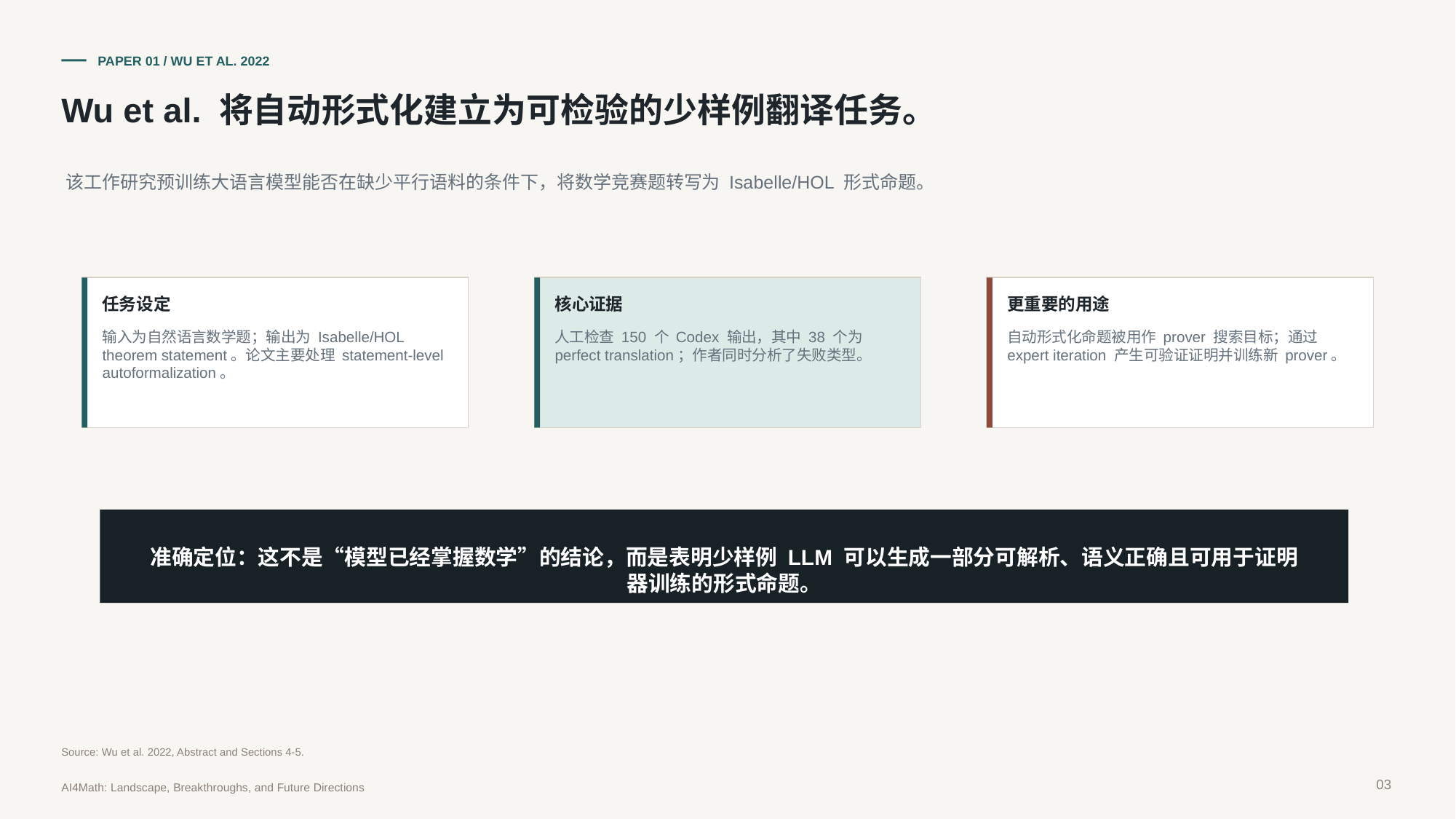

PAPER 01 / WU ET AL. 2022

Wu et al. 将自动形式化建立为可检验的少样例翻译任务。
该工作研究预训练大语言模型能否在缺少平行语料的条件下，将数学竞赛题转写为 Isabelle/HOL 形式命题。

任务设定
核心证据
更重要的用途
输入为自然语言数学题；输出为 Isabelle/HOL theorem statement。论文主要处理 statement-level autoformalization。
人工检查 150 个 Codex 输出，其中 38 个为 perfect translation；作者同时分析了失败类型。
自动形式化命题被用作 prover 搜索目标；通过 expert iteration 产生可验证证明并训练新 prover。

准确定位：这不是“模型已经掌握数学”的结论，而是表明少样例 LLM 可以生成一部分可解析、语义正确且可用于证明器训练的形式命题。
Source: Wu et al. 2022, Abstract and Sections 4-5.
03
AI4Math: Landscape, Breakthroughs, and Future Directions